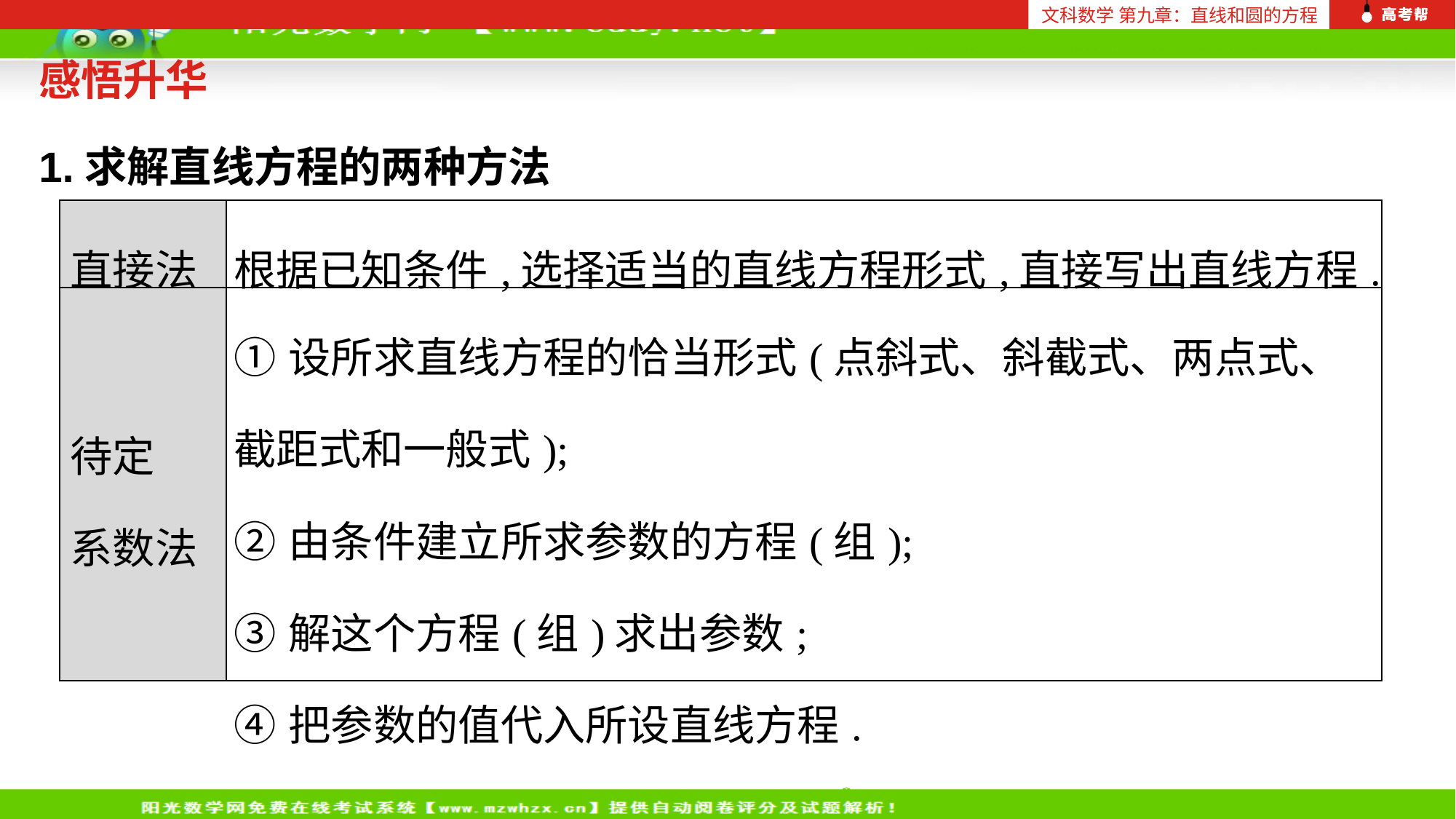

文科数学 第九章：直线和圆的方程

感悟升华
1.求解直线方程的两种方法
| 直接法 | 根据已知条件,选择适当的直线方程形式,直接写出直线方程. |
| --- | --- |
| 待定 系数法 | ①设所求直线方程的恰当形式(点斜式、斜截式、两点式、截距式和一般式); ②由条件建立所求参数的方程(组); ③解这个方程(组)求出参数; ④把参数的值代入所设直线方程. |